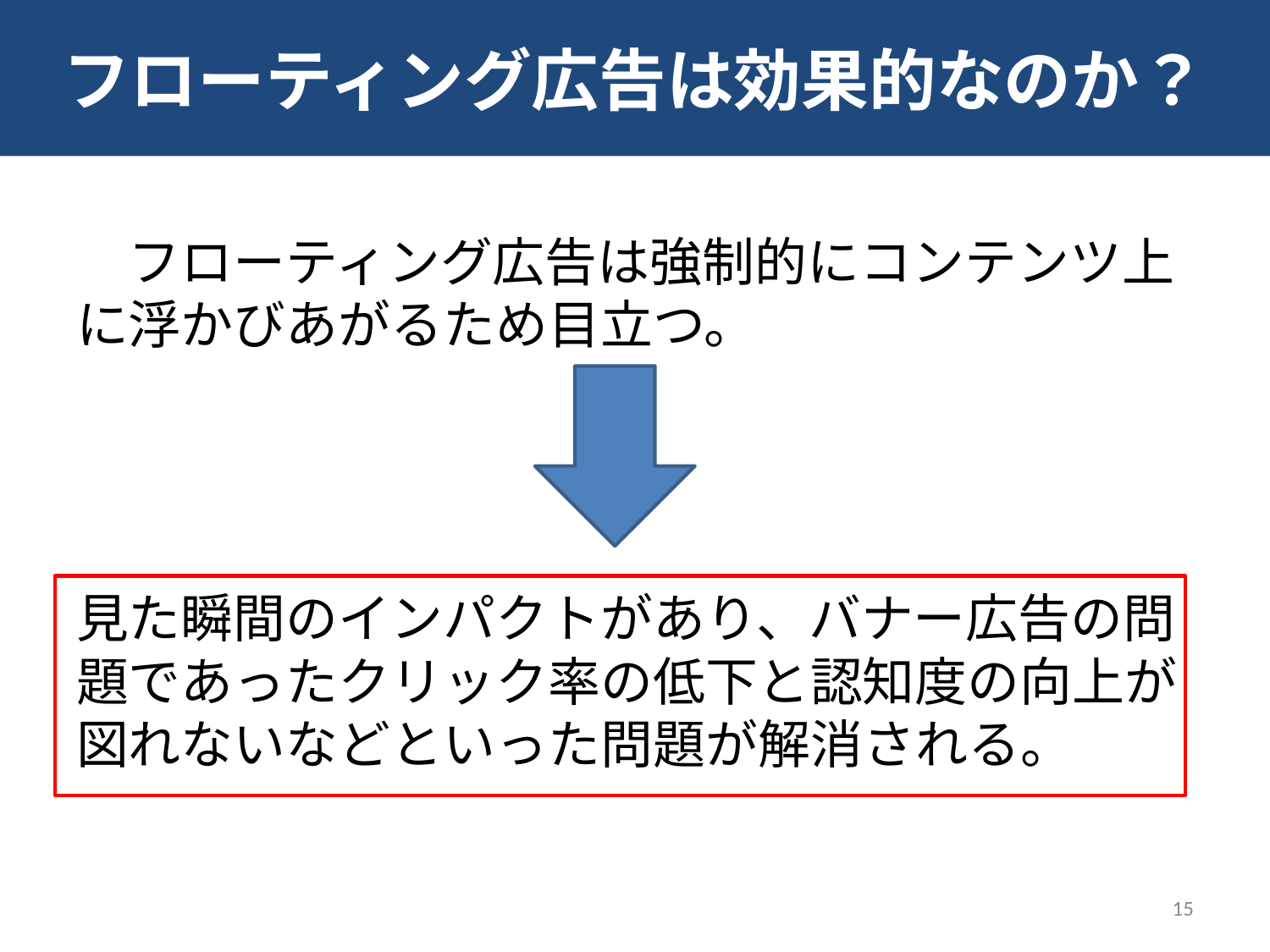

# フローティング広告は効果的なのか？
　フローティング広告は強制的にコンテンツ上に浮かびあがるため目立つ。

見た瞬間のインパクトがあり、バナー広告の問題であったクリック率の低下と認知度の向上が図れないなどといった問題が解消される。

15